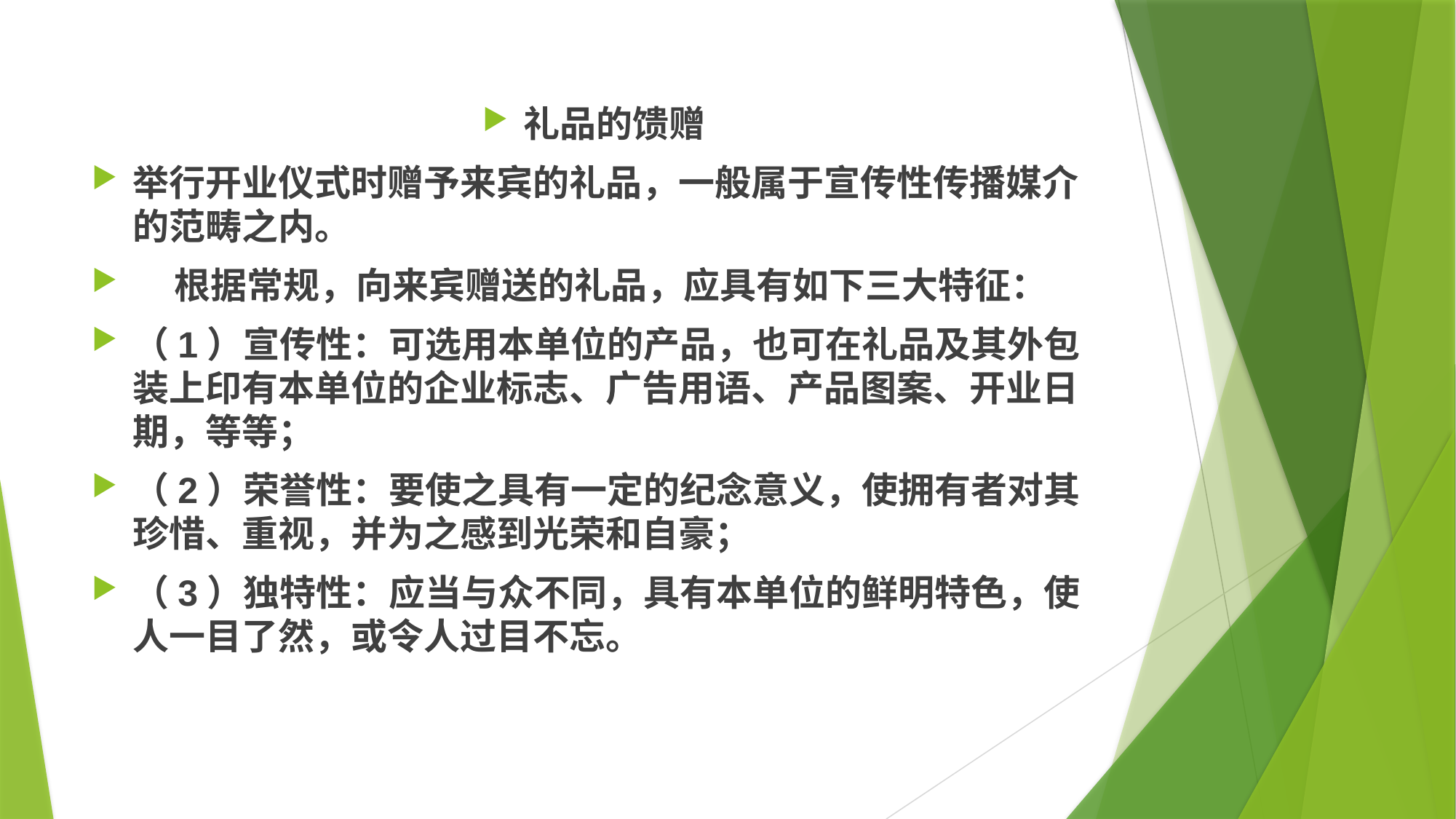

#
礼品的馈赠
举行开业仪式时赠予来宾的礼品，一般属于宣传性传播媒介的范畴之内。
    根据常规，向来宾赠送的礼品，应具有如下三大特征：
（1）宣传性：可选用本单位的产品，也可在礼品及其外包装上印有本单位的企业标志、广告用语、产品图案、开业日期，等等；
（2）荣誉性：要使之具有一定的纪念意义，使拥有者对其珍惜、重视，并为之感到光荣和自豪；
（3）独特性：应当与众不同，具有本单位的鲜明特色，使人一目了然，或令人过目不忘。